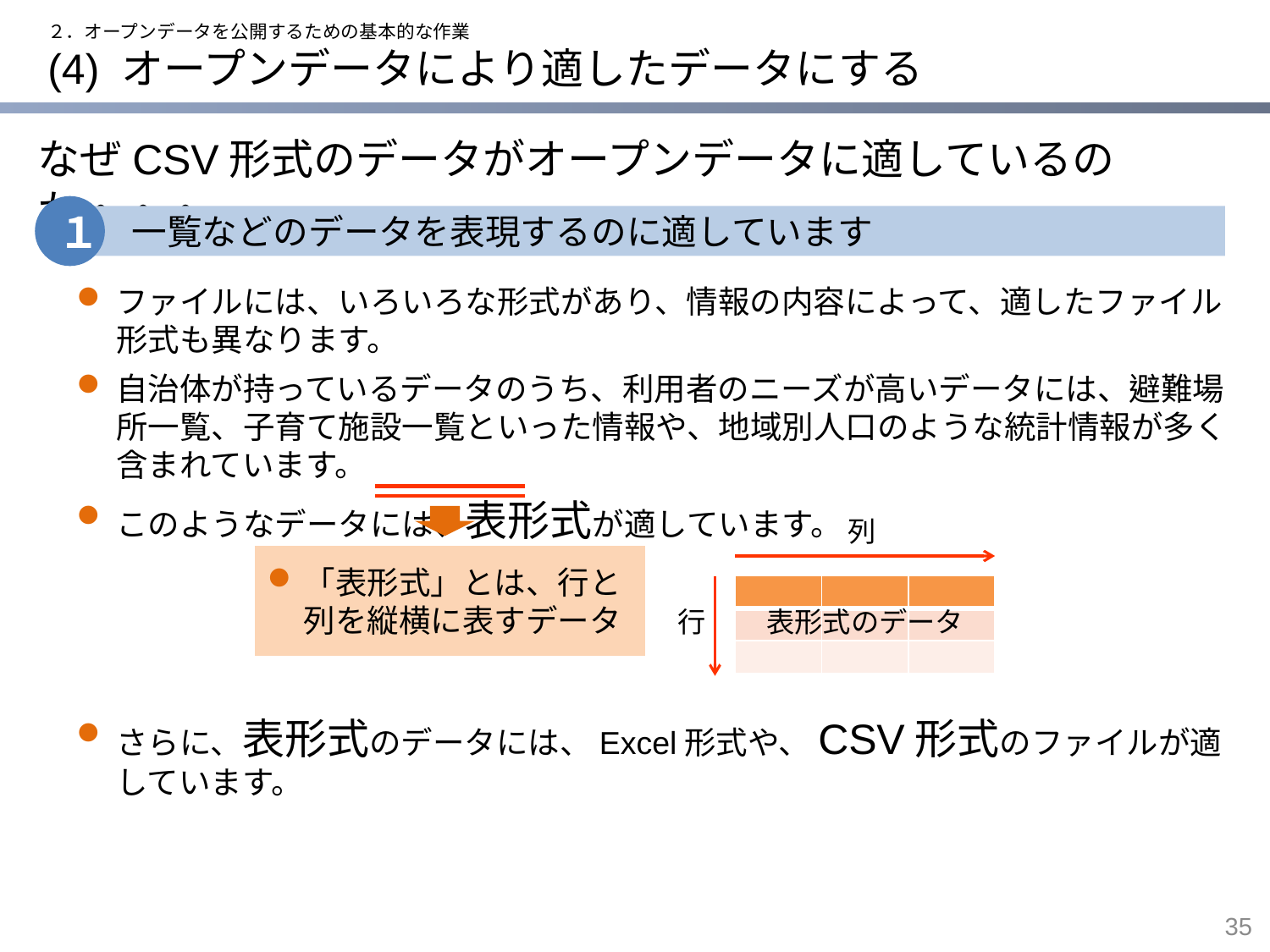

２．オープンデータを公開するための基本的な作業
# (4) オープンデータにより適したデータにする
なぜCSV形式のデータがオープンデータに適しているのか・・・
１
一覧などのデータを表現するのに適しています
ファイルには、いろいろな形式があり、情報の内容によって、適したファイル形式も異なります。
自治体が持っているデータのうち、利用者のニーズが高いデータには、避難場所一覧、子育て施設一覧といった情報や、地域別人口のような統計情報が多く含まれています。
このようなデータには、表形式が適しています。

列
「表形式」とは、⾏と列を縦横に表すデータ
|  |  |  |
| --- | --- | --- |
|  |  |  |
|  |  |  |
表形式のデータ
行
さらに、表形式のデータには、Excel形式や、CSV形式のファイルが適しています。
35